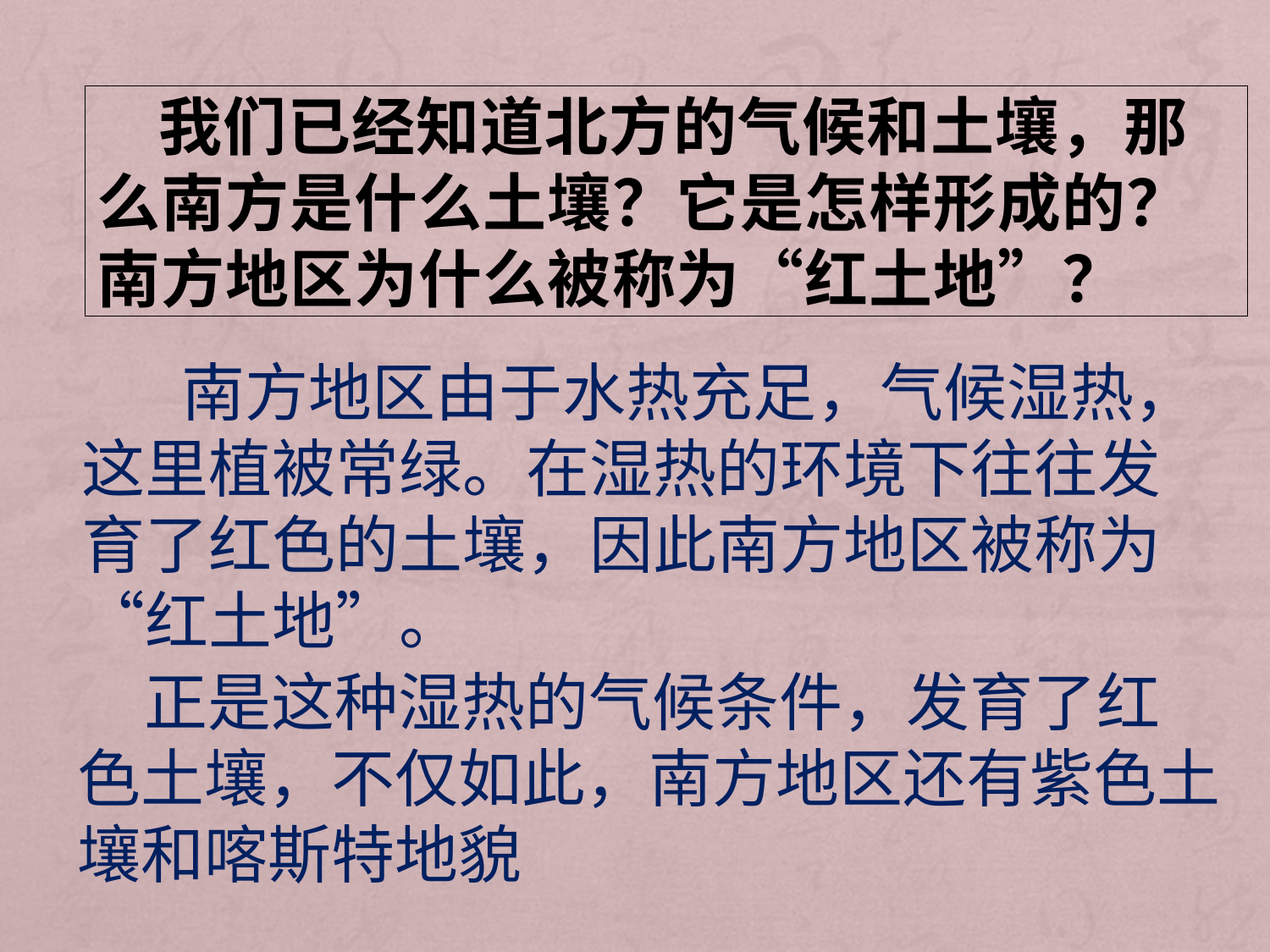

# 我们已经知道北方的气候和土壤，那么南方是什么土壤？它是怎样形成的？南方地区为什么被称为“红土地”？
      南方地区由于水热充足，气候湿热，这里植被常绿。在湿热的环境下往往发育了红色的土壤，因此南方地区被称为“红土地”。
     正是这种湿热的气候条件，发育了红色土壤，不仅如此，南方地区还有紫色土壤和喀斯特地貌